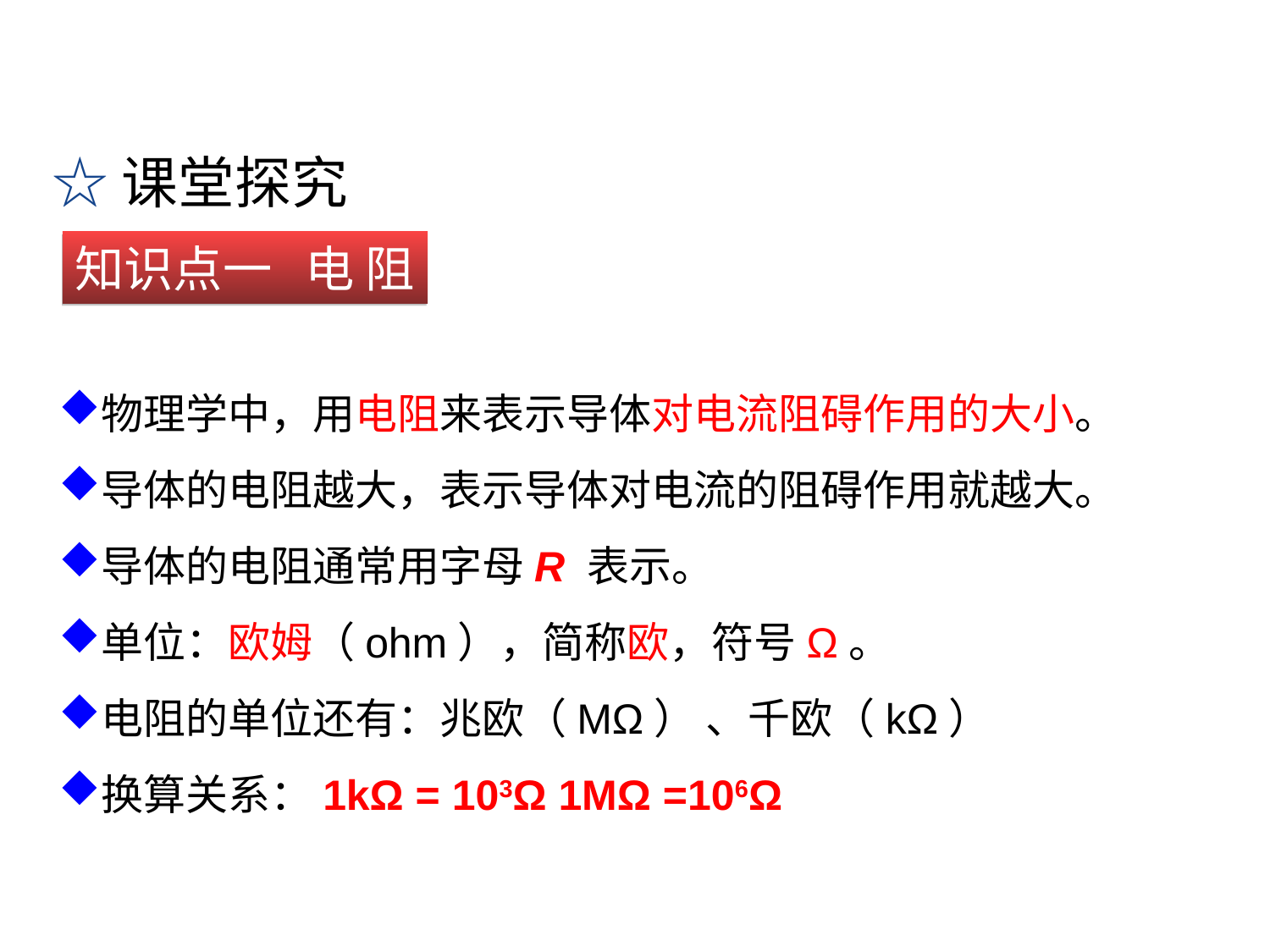

☆课堂探究
知识点一   电 阻
物理学中，用电阻来表示导体对电流阻碍作用的大小。
导体的电阻越大，表示导体对电流的阻碍作用就越大。
导体的电阻通常用字母R 表示。
单位：欧姆（ohm），简称欧，符号Ω。
电阻的单位还有：兆欧（MΩ） 、千欧（kΩ）
换算关系：1kΩ = 103Ω 1MΩ =106Ω